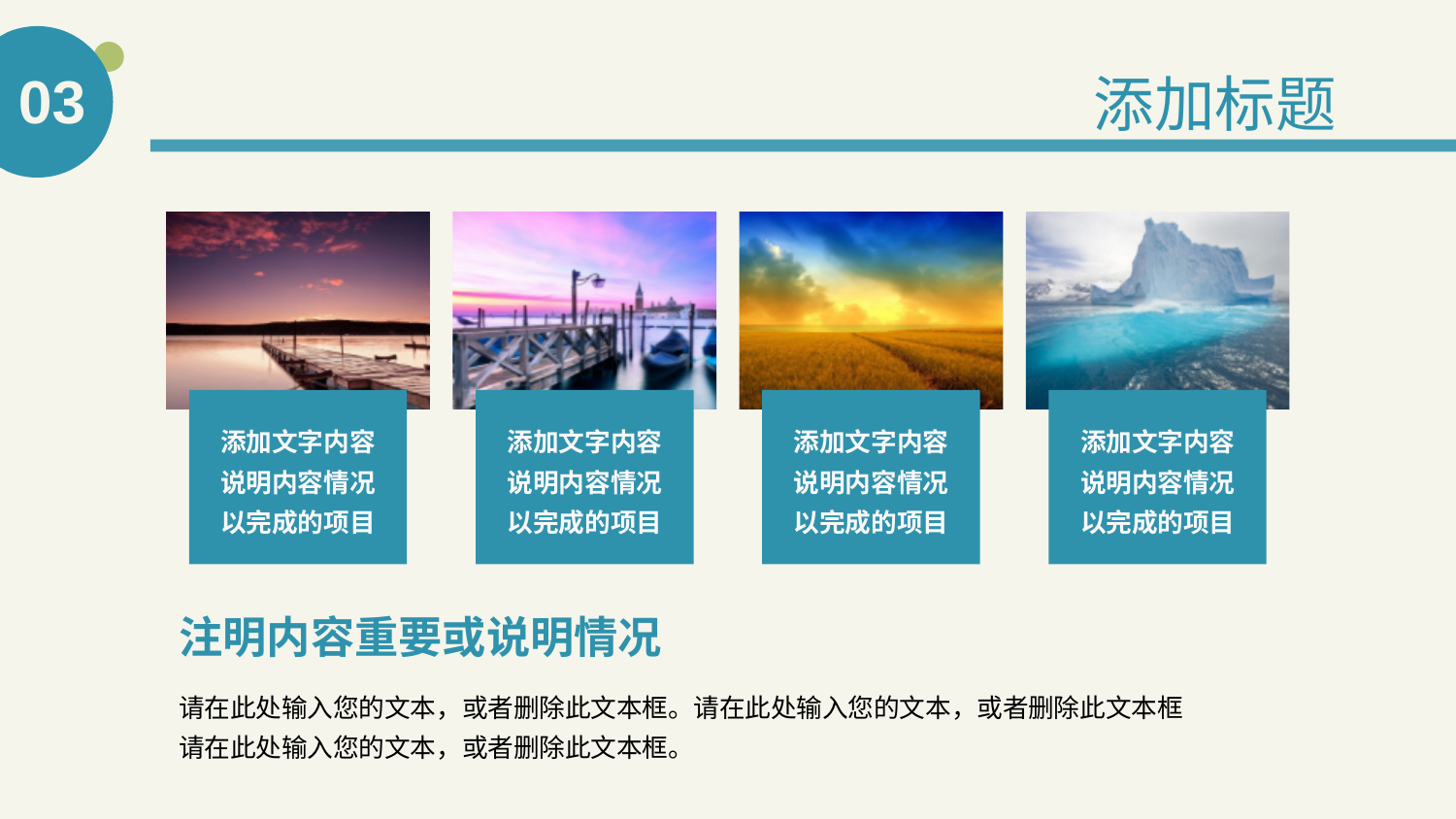

03
添加标题

添加文字内容
说明内容情况
以完成的项目
添加文字内容
说明内容情况
以完成的项目
添加文字内容
说明内容情况
以完成的项目
添加文字内容
说明内容情况
以完成的项目
注明内容重要或说明情况
请在此处输入您的文本，或者删除此文本框。请在此处输入您的文本，或者删除此文本框
请在此处输入您的文本，或者删除此文本框。